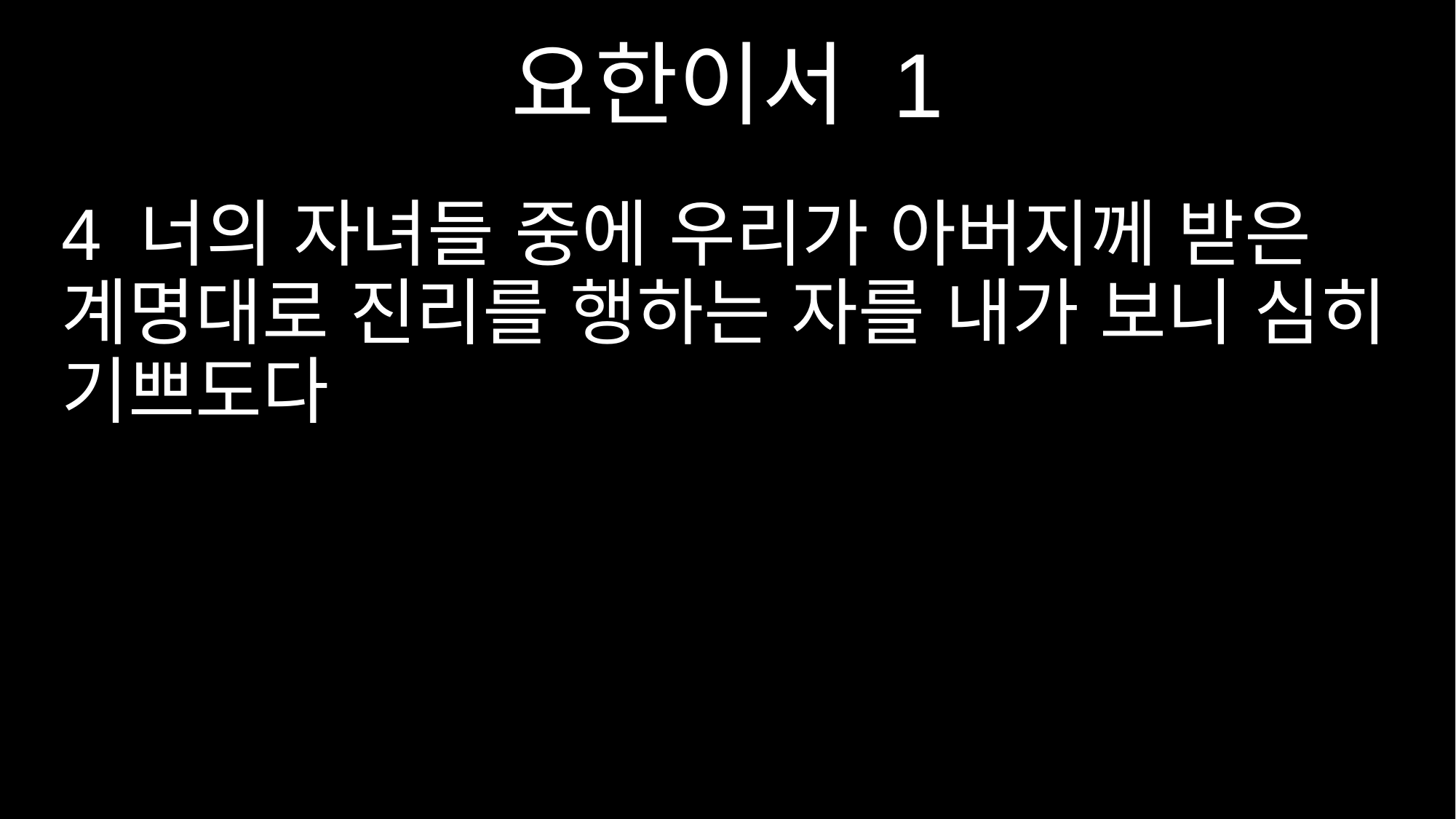

요한이서 1
4 너의 자녀들 중에 우리가 아버지께 받은 계명대로 진리를 행하는 자를 내가 보니 심히 기쁘도다